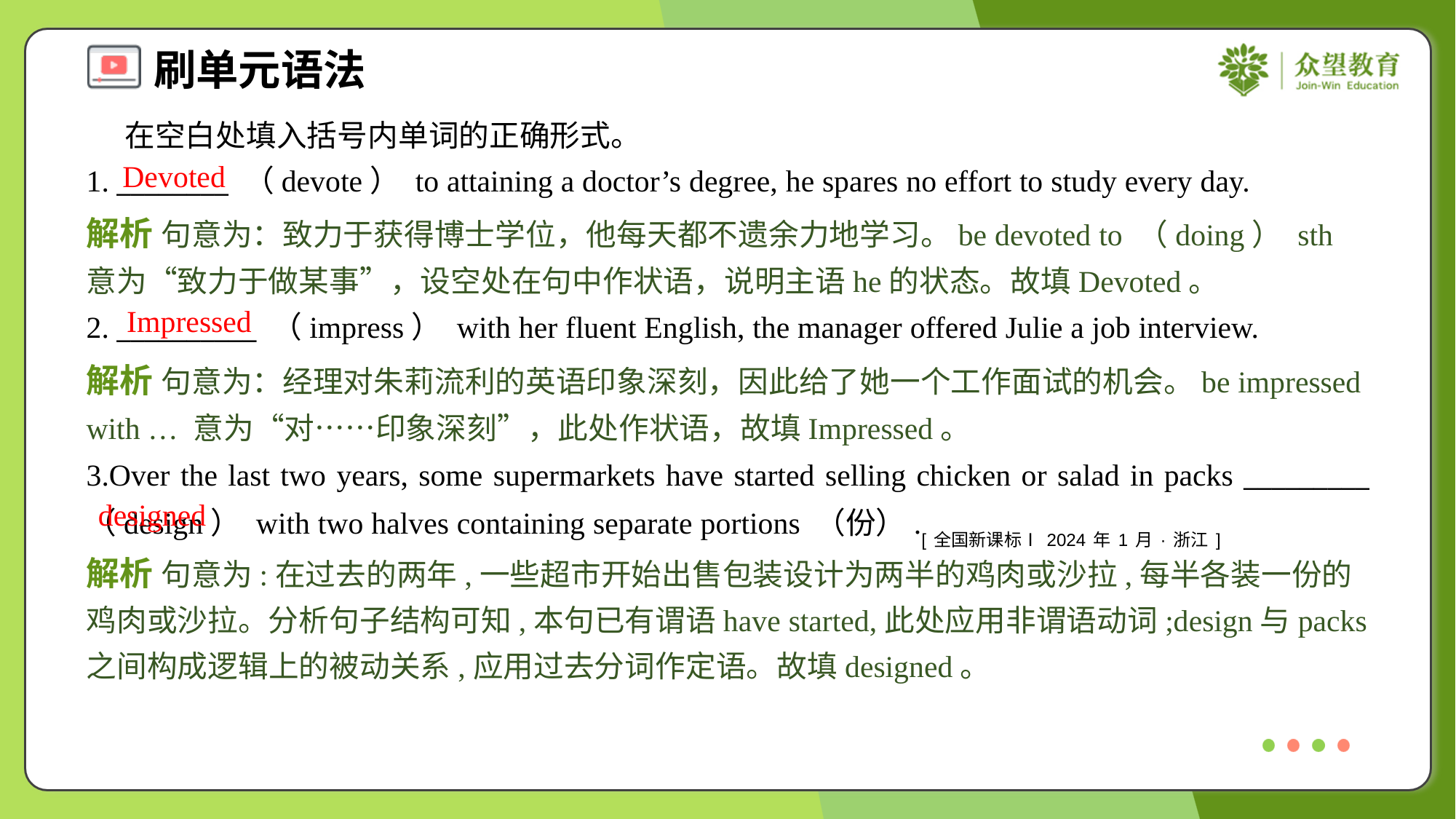

在空白处填入括号内单词的正确形式。
1. ________ （devote） to attaining a doctor’s degree, he spares no effort to study every day.
Devoted
解析 句意为：致力于获得博士学位，他每天都不遗余力地学习。be devoted to （doing） sth意为“致力于做某事”，设空处在句中作状语，说明主语he的状态。故填Devoted。
Impressed
2. __________ （impress） with her fluent English, the manager offered Julie a job interview.
解析 句意为：经理对朱莉流利的英语印象深刻，因此给了她一个工作面试的机会。be impressed with … 意为“对……印象深刻”，此处作状语，故填Impressed。
3.Over the last two years, some supermarkets have started selling chicken or salad in packs _________ （design） with two halves containing separate portions （份）.[全国新课标Ⅰ2024年1月·浙江]
designed
解析 句意为:在过去的两年,一些超市开始出售包装设计为两半的鸡肉或沙拉,每半各装一份的鸡肉或沙拉。分析句子结构可知,本句已有谓语have started,此处应用非谓语动词;design与packs之间构成逻辑上的被动关系,应用过去分词作定语。故填designed。